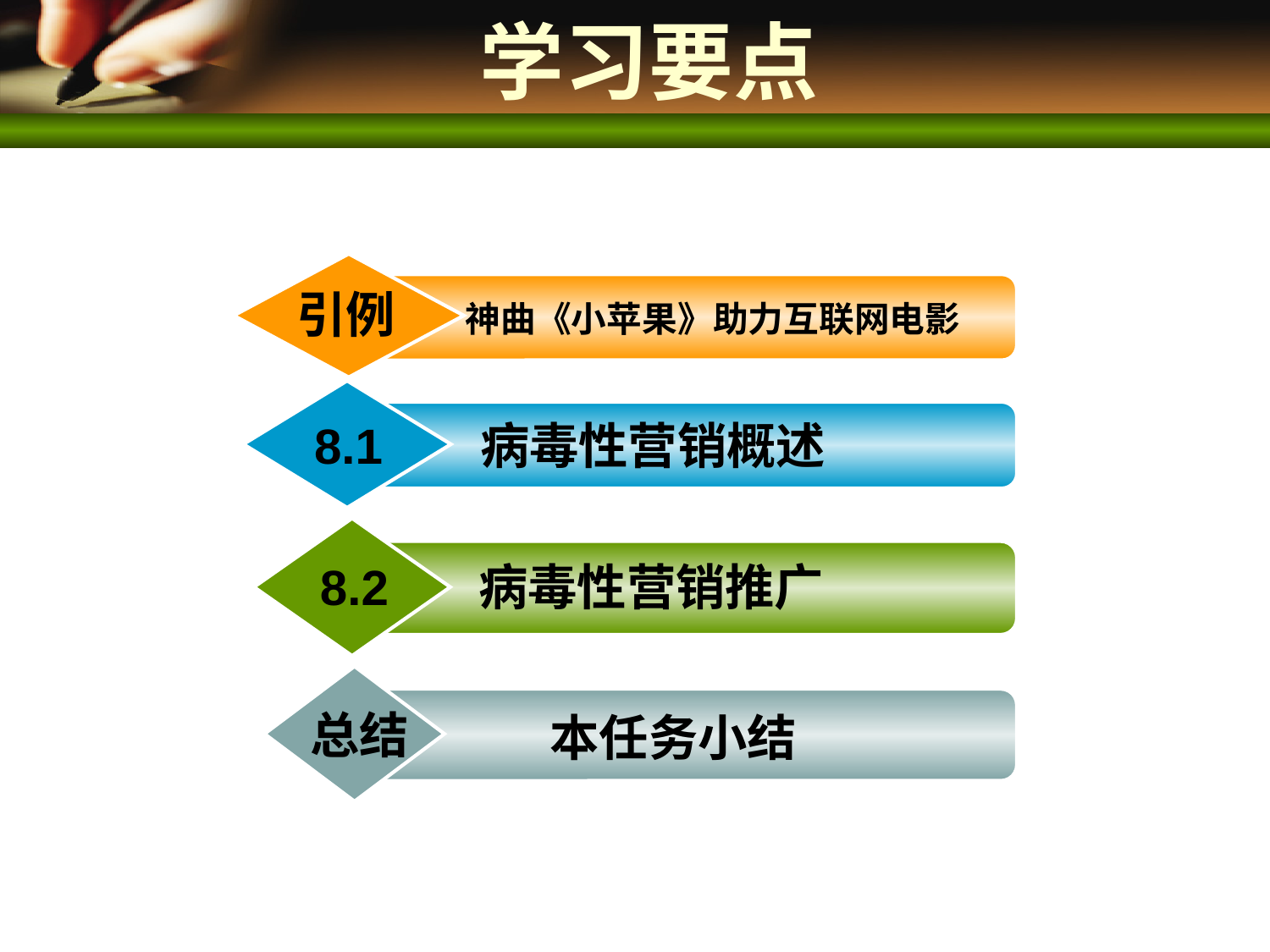

# 学习要点

引例
神曲《小苹果》助力互联网电影

8.1
病毒性营销概述

8.2
病毒性营销推广

    本任务小结
总结